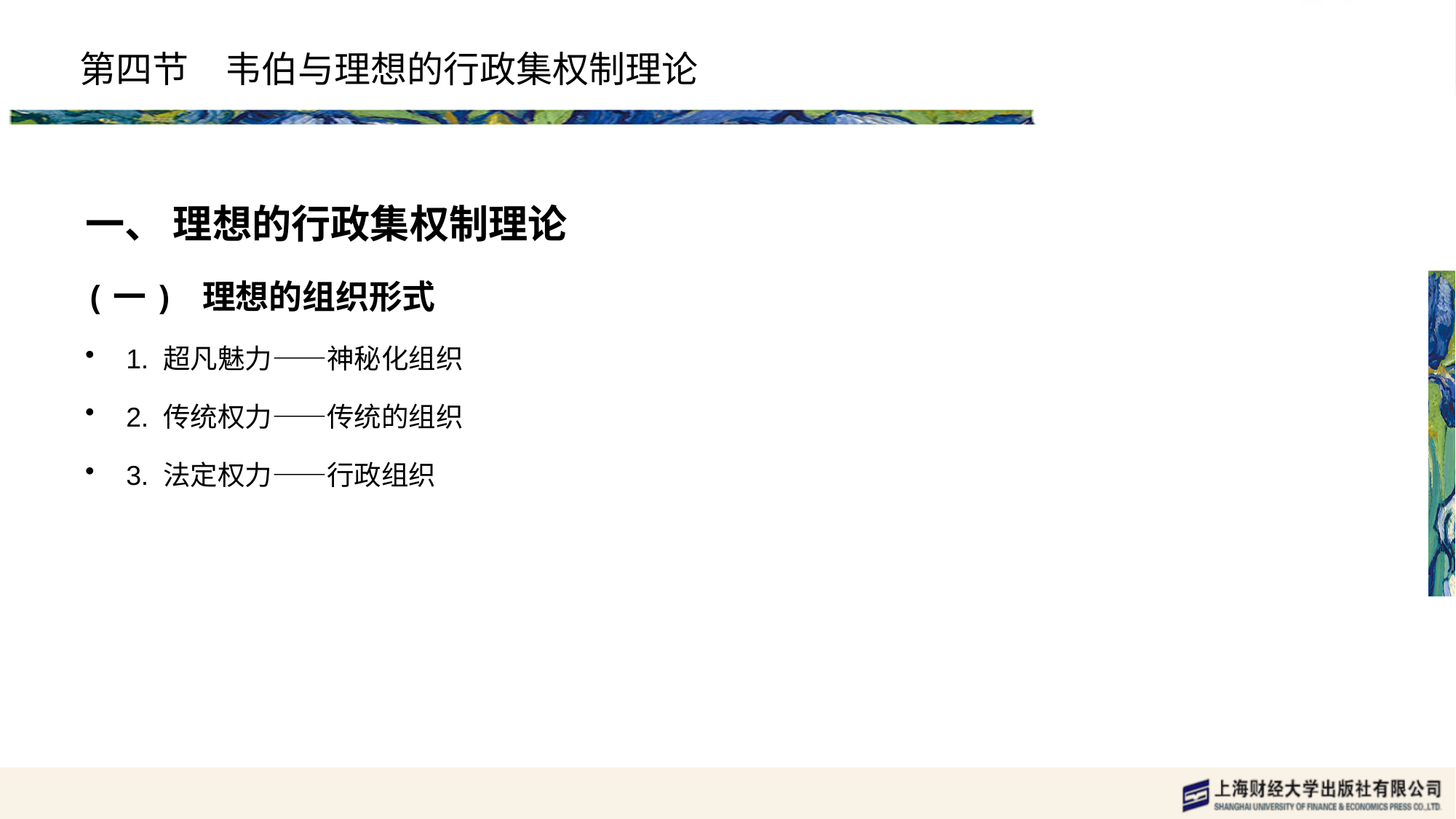

# 第四节　韦伯与理想的行政集权制理论
一、 理想的行政集权制理论
(一) 理想的组织形式
1. 超凡魅力——神秘化组织
2. 传统权力——传统的组织
3. 法定权力——行政组织